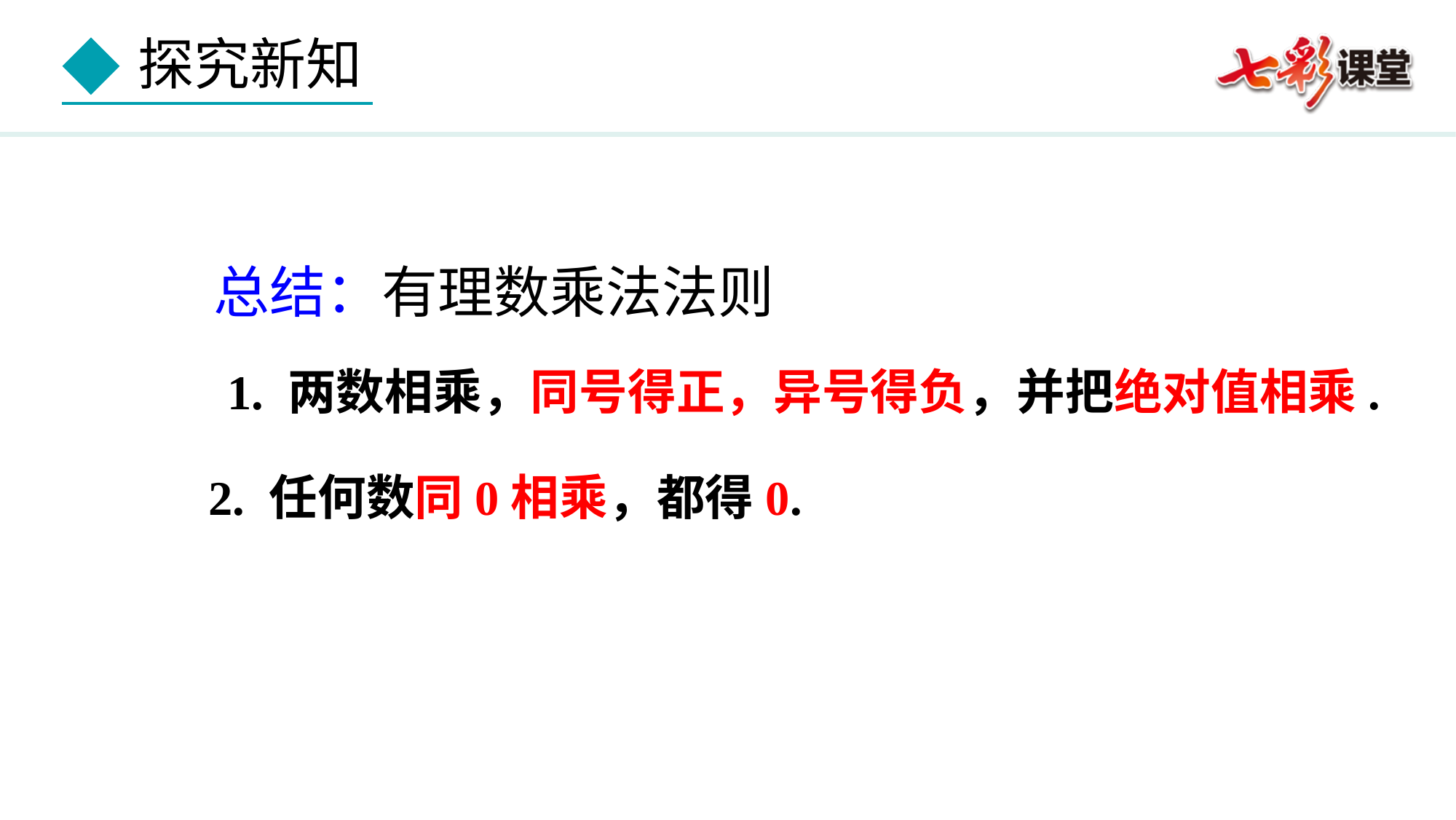

总结：有理数乘法法则
 1. 两数相乘，同号得正，异号得负，并把绝对值相乘.
2. 任何数同0相乘，都得0.